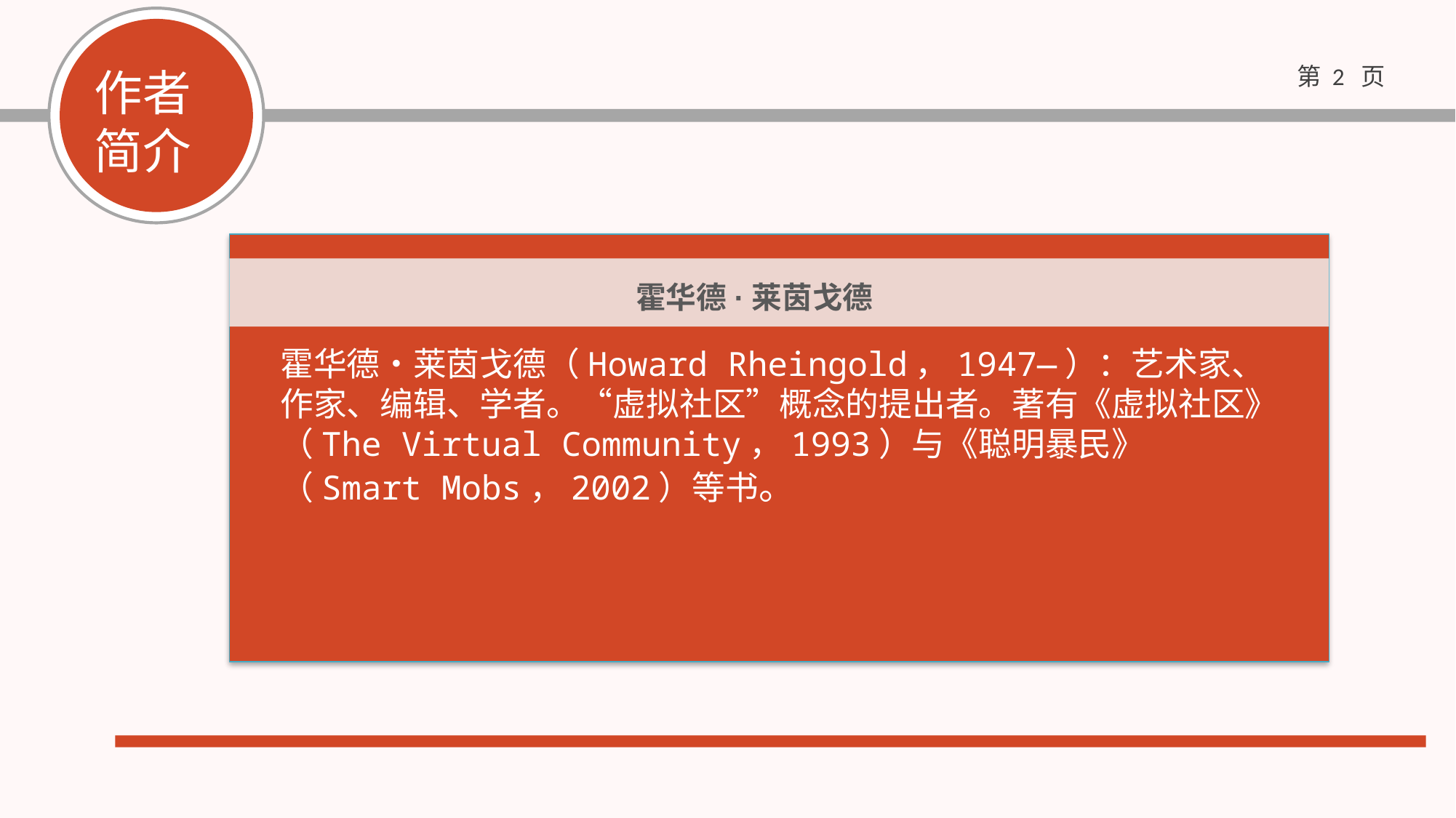

作者简介

霍华德·莱茵戈德
霍华德•莱茵戈德（Howard Rheingold，1947—）：艺术家、作家、编辑、学者。“虚拟社区”概念的提出者。著有《虚拟社区》（The Virtual Community，1993）与《聪明暴民》（Smart Mobs，2002）等书。